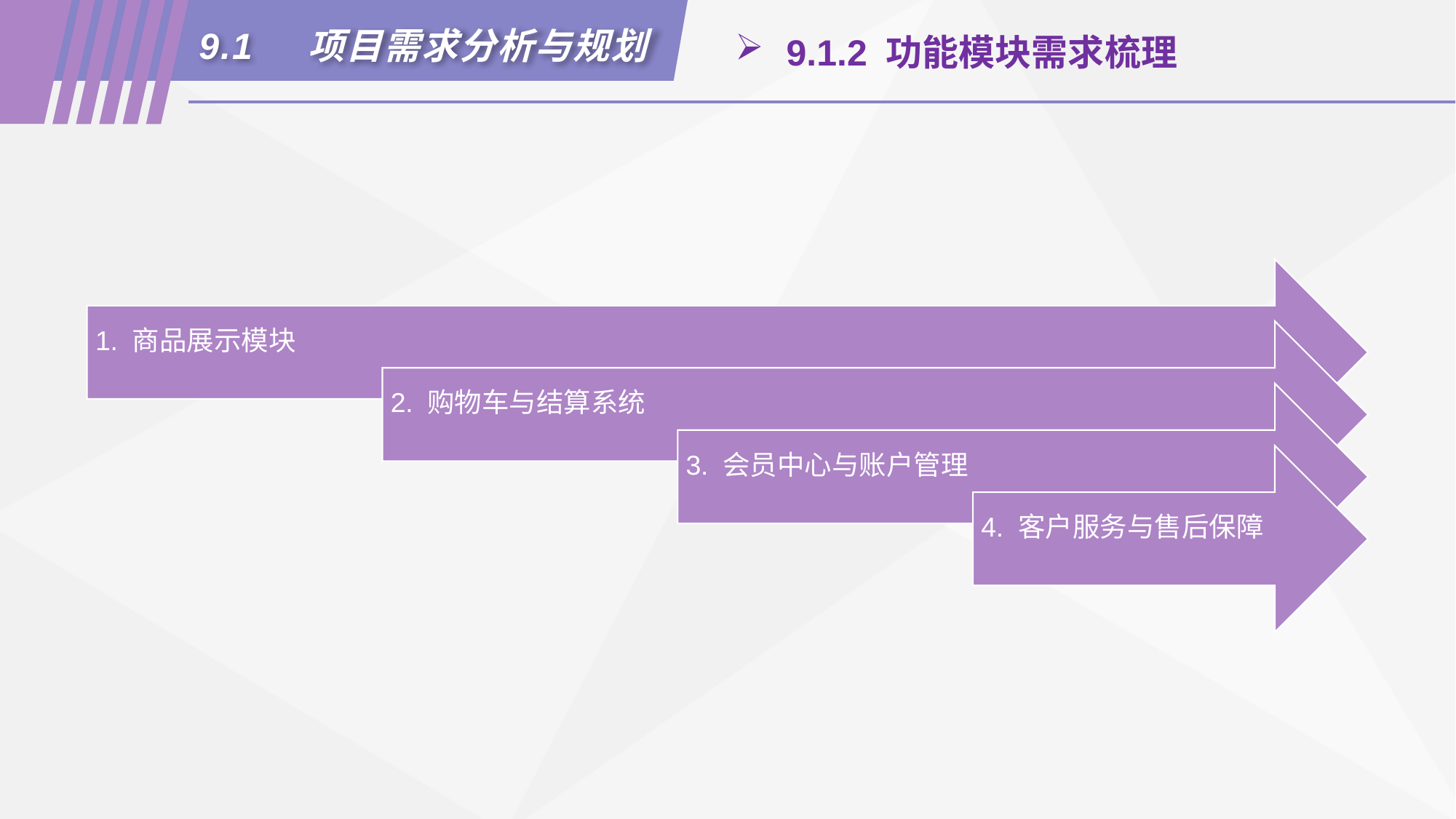

9.1	项目需求分析与规划
 9.1.2 功能模块需求梳理
1. 商品展示模块
2. 购物车与结算系统
3. 会员中心与账户管理
4. 客户服务与售后保障